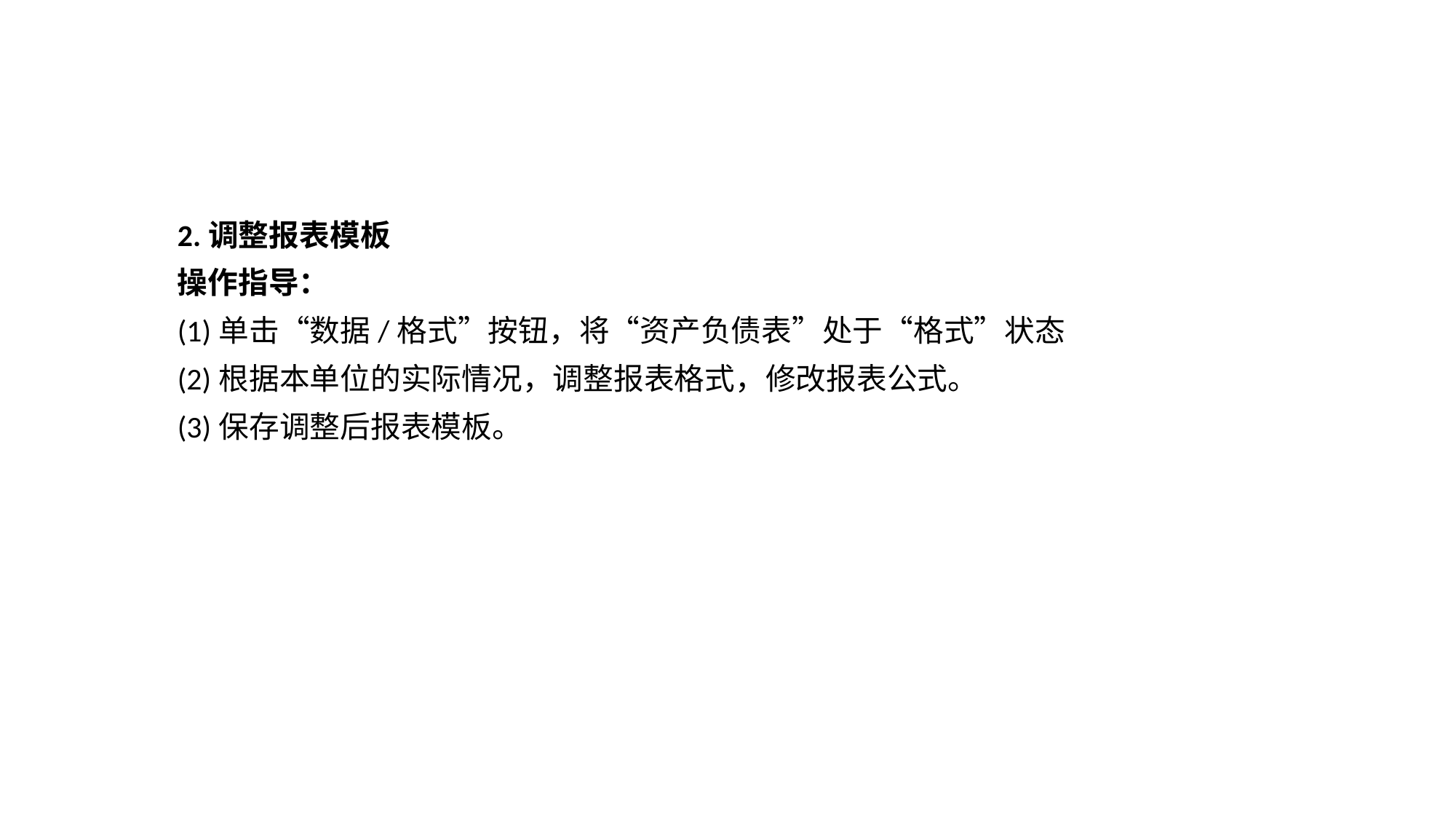

2.调整报表模板
操作指导：
(1)单击“数据/格式”按钮，将“资产负债表”处于“格式”状态
(2)根据本单位的实际情况，调整报表格式，修改报表公式。
(3)保存调整后报表模板。